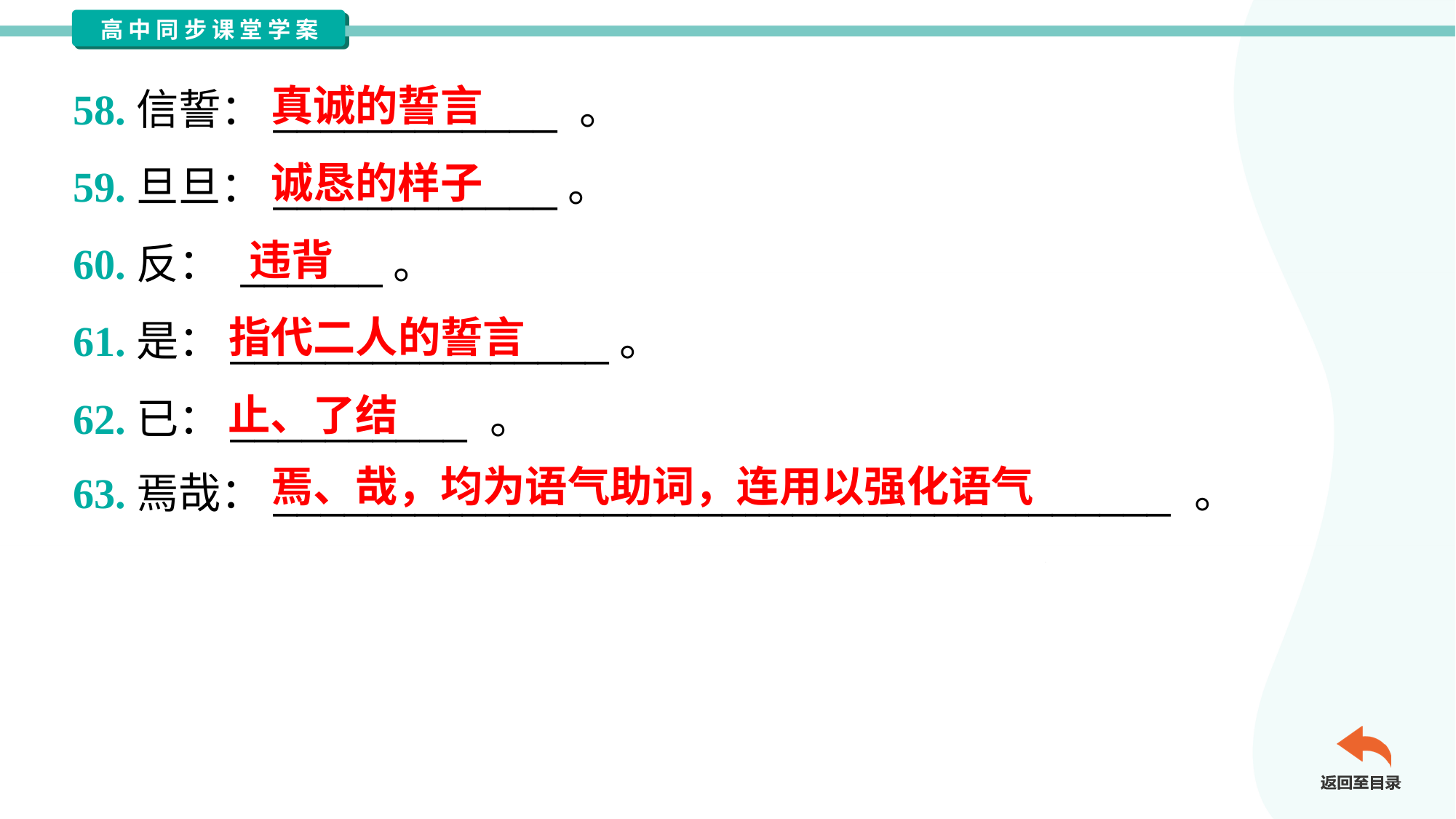

真诚的誓言
58.信誓：____________ 。
59.旦旦：____________。
60.反： ______。
61.是：________________。
62.已：__________ 。
63.焉哉：______________________________________ 。
诚恳的样子
违背
指代二人的誓言
止、了结
焉、哉，均为语气助词，连用以强化语气